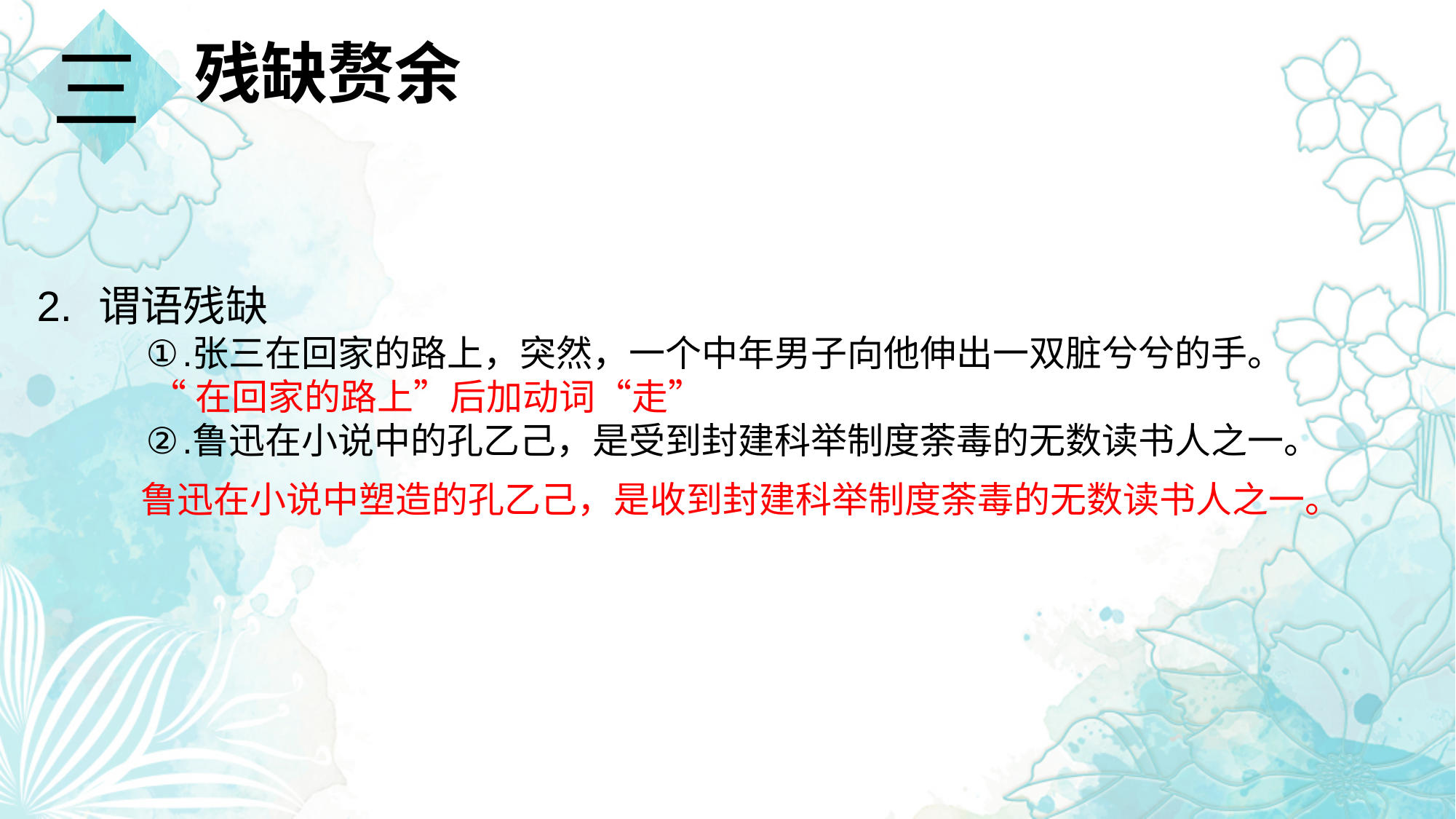

三
残缺赘余

谓语残缺
张三在回家的路上，突然，一个中年男子向他伸出一双脏兮兮的手。

鲁迅在小说中的孔乙己，是受到封建科举制度荼毒的无数读书人之一。

“在回家的路上”后加动词“走”
鲁迅在小说中塑造的孔乙己，是收到封建科举制度荼毒的无数读书人之一。